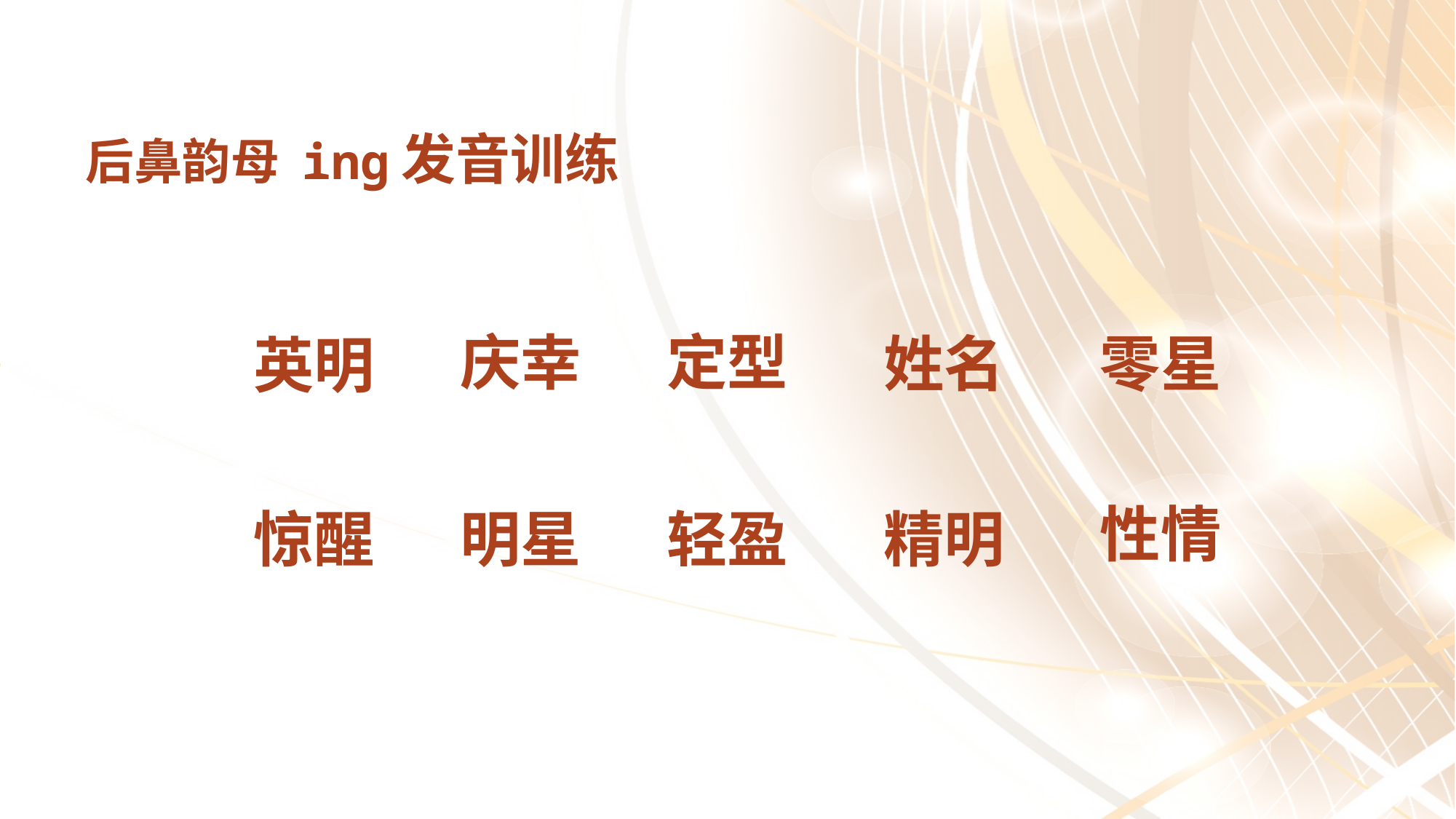

后鼻韵母 inɡ发音训练
定型
庆幸
姓名
零星
英明
性情
惊醒
明星
轻盈
精明